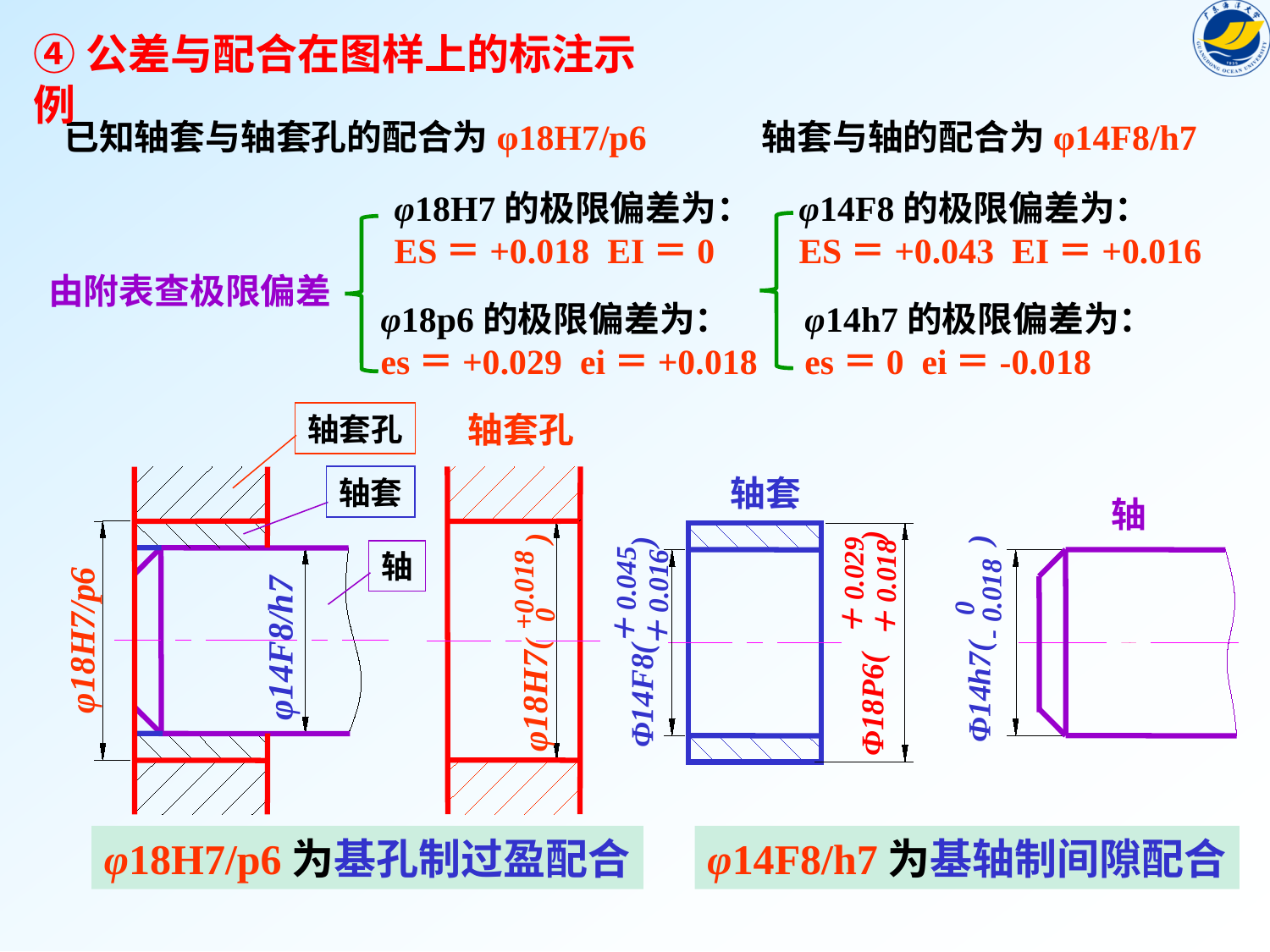

④公差与配合在图样上的标注示例
已知轴套与轴套孔的配合为φ18H7/p6
轴套与轴的配合为φ14F8/h7
φ14F8的极限偏差为：
ES＝+0.043  EI＝+0.016
φ18H7的极限偏差为：
ES＝+0.018  EI＝0

由附表查极限偏差
φ18p6的极限偏差为：
es＝+0.029  ei＝+0.018
φ14h7的极限偏差为：
es＝0  ei＝-0.018
轴套孔
轴套孔

轴套
轴套

轴
＋0.029
＋0.018
Φ18P6(              )
- 0.018
0
Φ14h7(            )
+0.018
0
φ18H7(            )
＋0.045
＋0.016
Φ14F8(            )

轴

φ18H7/p6
φ14F8/h7
φ18H7/p6为基孔制过盈配合
φ14F8/h7为基轴制间隙配合